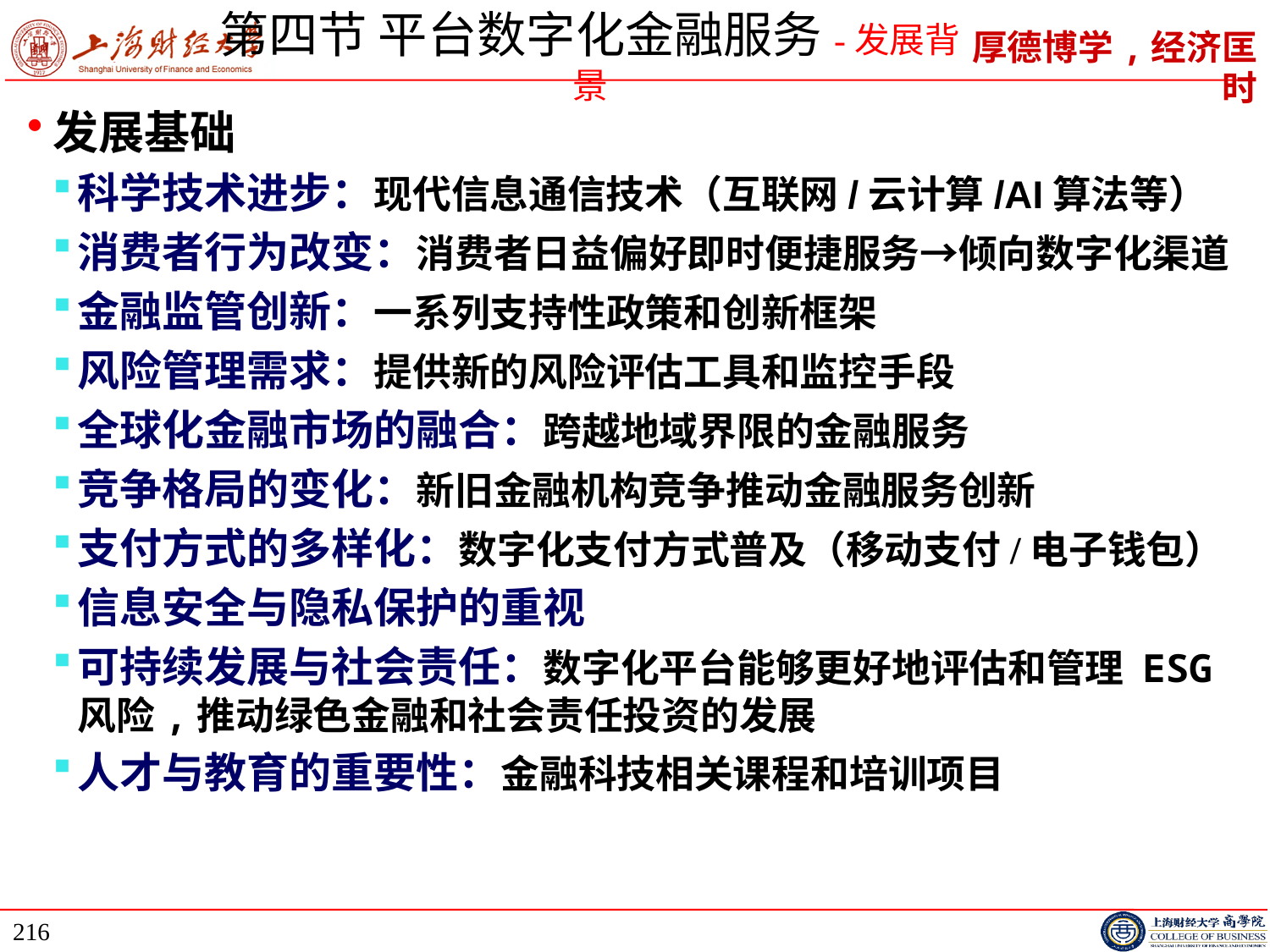

# 第四节 平台数字化金融服务-发展背景
发展基础
科学技术进步：现代信息通信技术（互联网/云计算/AI算法等）
消费者行为改变：消费者日益偏好即时便捷服务→倾向数字化渠道
金融监管创新：一系列支持性政策和创新框架
风险管理需求：提供新的风险评估工具和监控手段
全球化金融市场的融合：跨越地域界限的金融服务
竞争格局的变化：新旧金融机构竞争推动金融服务创新
支付方式的多样化：数字化支付方式普及（移动支付/电子钱包）
信息安全与隐私保护的重视
可持续发展与社会责任：数字化平台能够更好地评估和管理 ESG风险,推动绿色金融和社会责任投资的发展
人才与教育的重要性：金融科技相关课程和培训项目

216